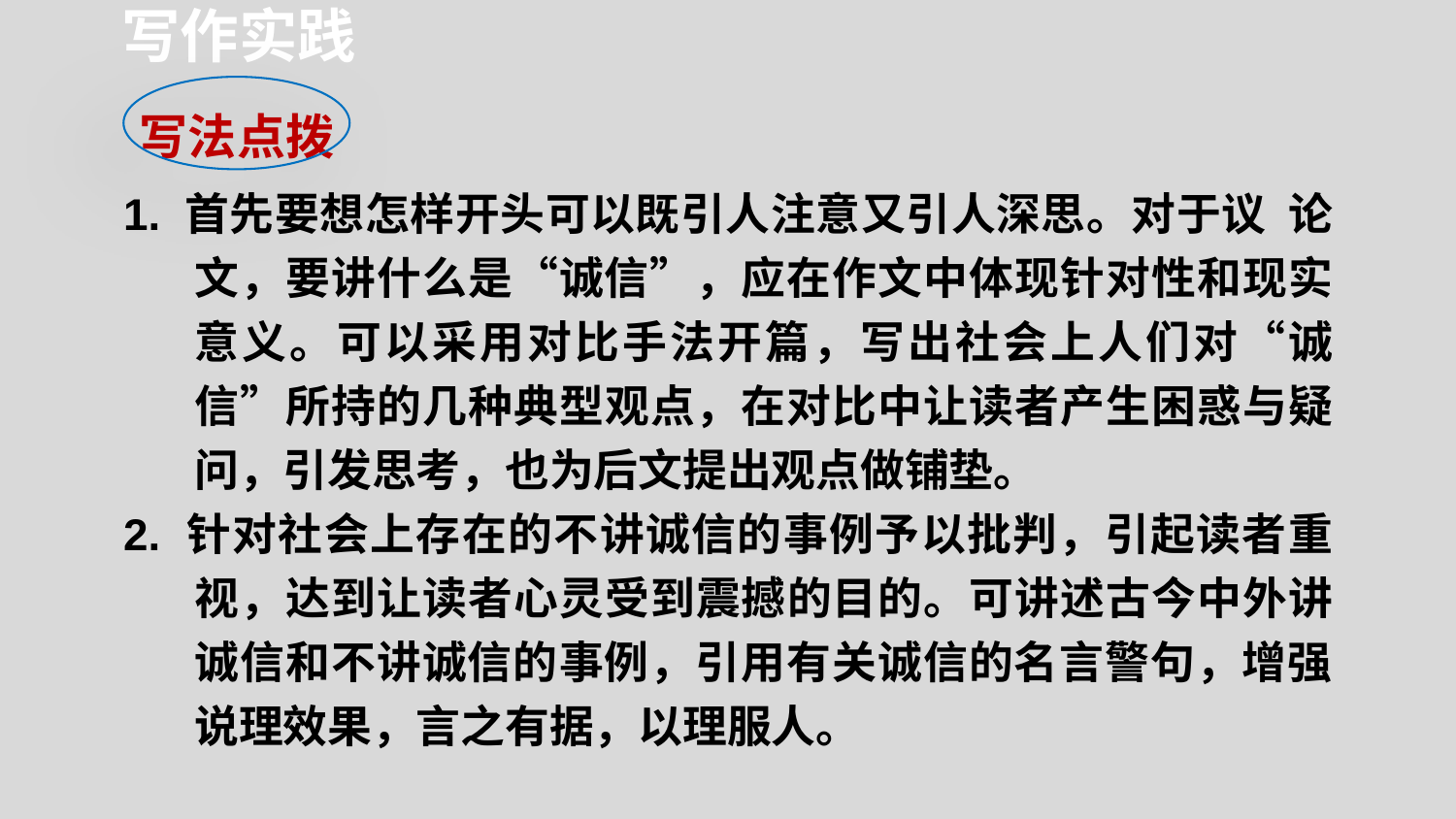

写作实践
写法点拨

1. 首先要想怎样开头可以既引人注意又引人深思。对于议  论文，要讲什么是“诚信”，应在作文中体现针对性和现实意义。可以采用对比手法开篇，写出社会上人们对“诚信”所持的几种典型观点，在对比中让读者产生困惑与疑问，引发思考，也为后文提出观点做铺垫。
2. 针对社会上存在的不讲诚信的事例予以批判，引起读者重视，达到让读者心灵受到震撼的目的。可讲述古今中外讲诚信和不讲诚信的事例，引用有关诚信的名言警句，增强说理效果，言之有据，以理服人。